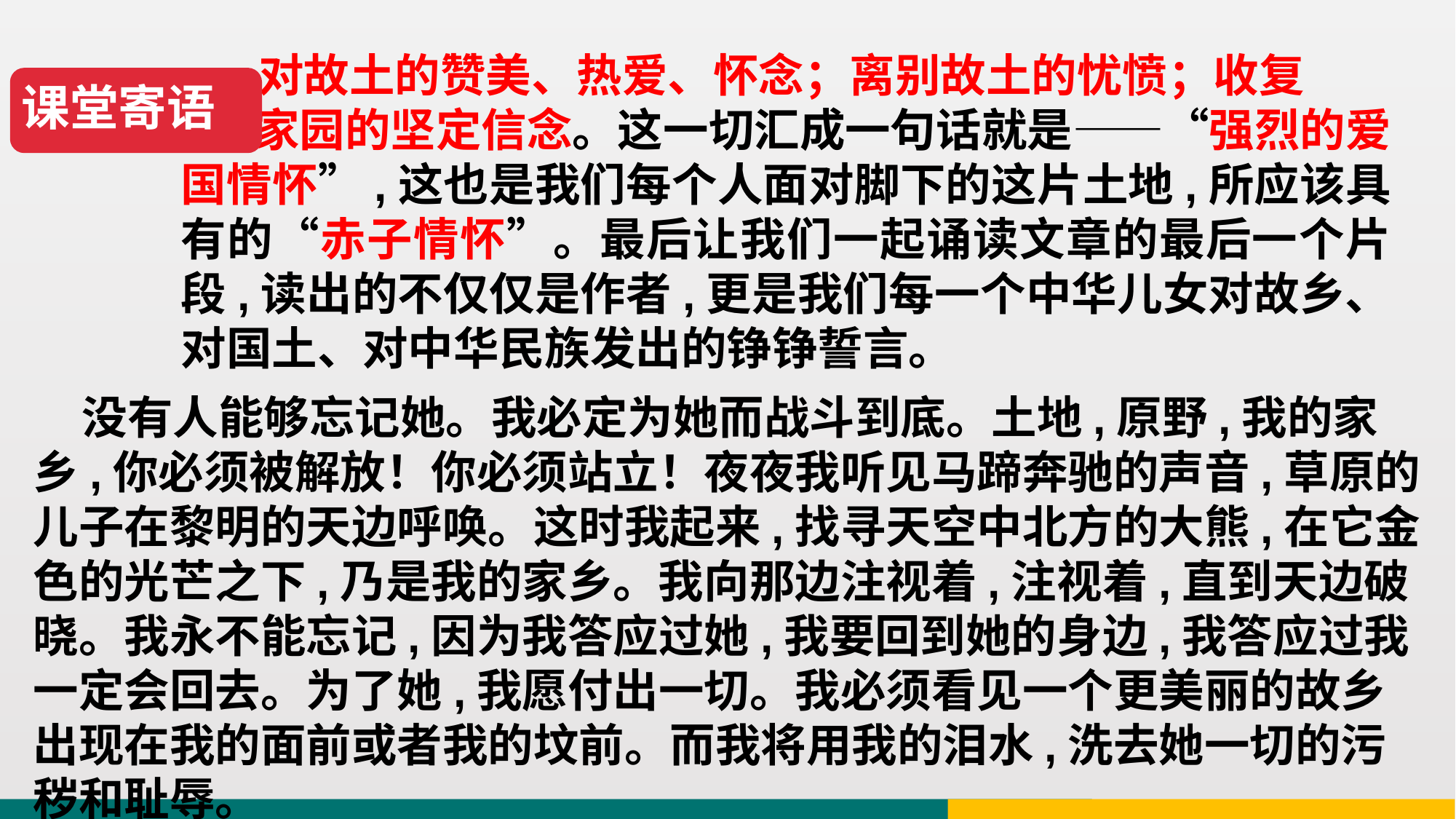

对故土的赞美、热爱、怀念；离别故土的忧愤；收复
      家园的坚定信念。这一切汇成一句话就是——“强烈的爱国情怀”,这也是我们每个人面对脚下的这片土地,所应该具有的“赤子情怀”。最后让我们一起诵读文章的最后一个片段,读出的不仅仅是作者,更是我们每一个中华儿女对故乡、对国土、对中华民族发出的铮铮誓言。

课堂寄语
    没有人能够忘记她。我必定为她而战斗到底。土地,原野,我的家乡,你必须被解放！你必须站立！夜夜我听见马蹄奔驰的声音,草原的儿子在黎明的天边呼唤。这时我起来,找寻天空中北方的大熊,在它金色的光芒之下,乃是我的家乡。我向那边注视着,注视着,直到天边破晓。我永不能忘记,因为我答应过她,我要回到她的身边,我答应过我一定会回去。为了她,我愿付出一切。我必须看见一个更美丽的故乡出现在我的面前或者我的坟前。而我将用我的泪水,洗去她一切的污秽和耻辱。